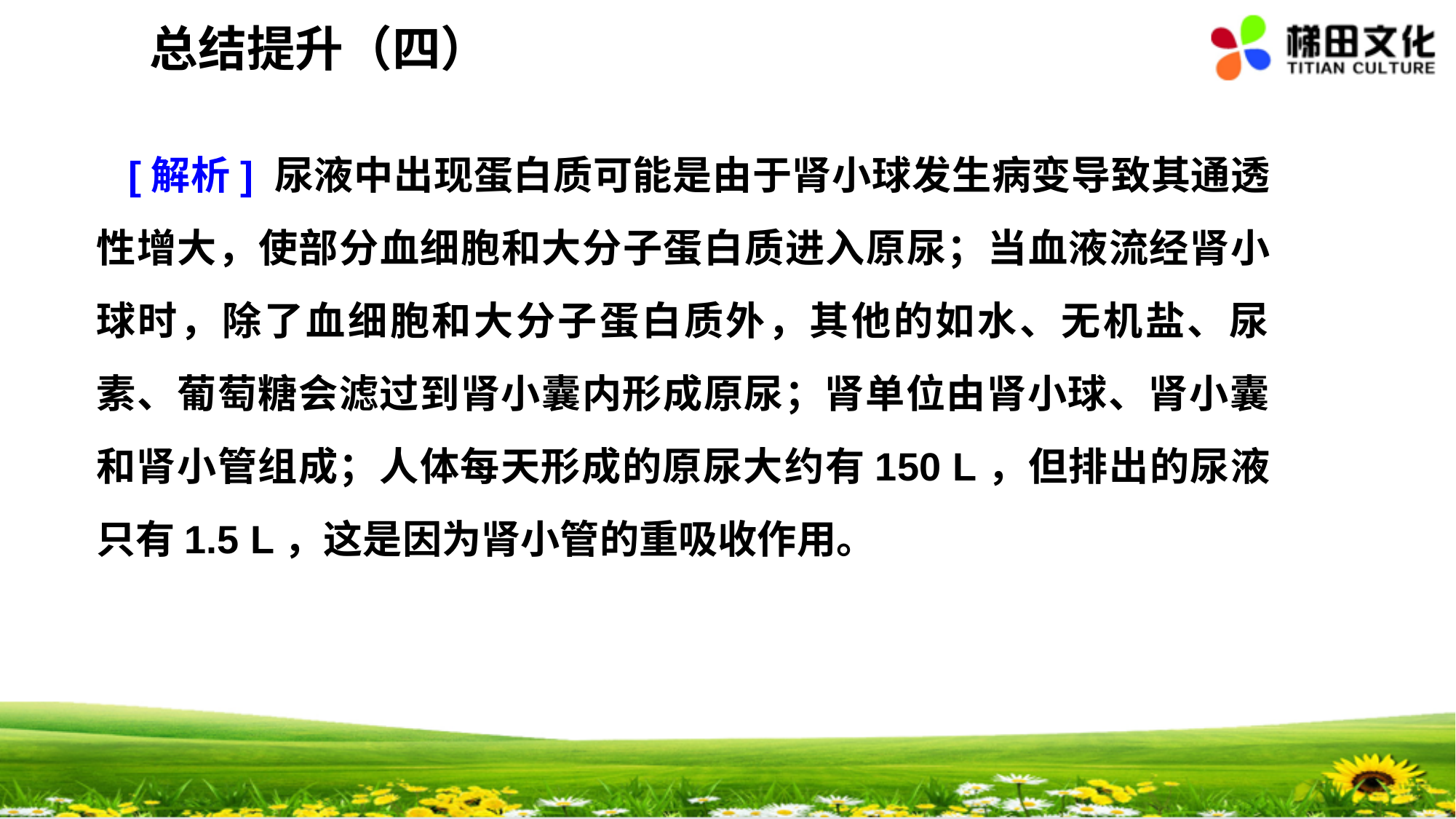

总结提升（四）
[解析] 尿液中出现蛋白质可能是由于肾小球发生病变导致其通透性增大，使部分血细胞和大分子蛋白质进入原尿；当血液流经肾小球时，除了血细胞和大分子蛋白质外，其他的如水、无机盐、尿素、葡萄糖会滤过到肾小囊内形成原尿；肾单位由肾小球、肾小囊和肾小管组成；人体每天形成的原尿大约有150 L，但排出的尿液只有1.5 L，这是因为肾小管的重吸收作用。